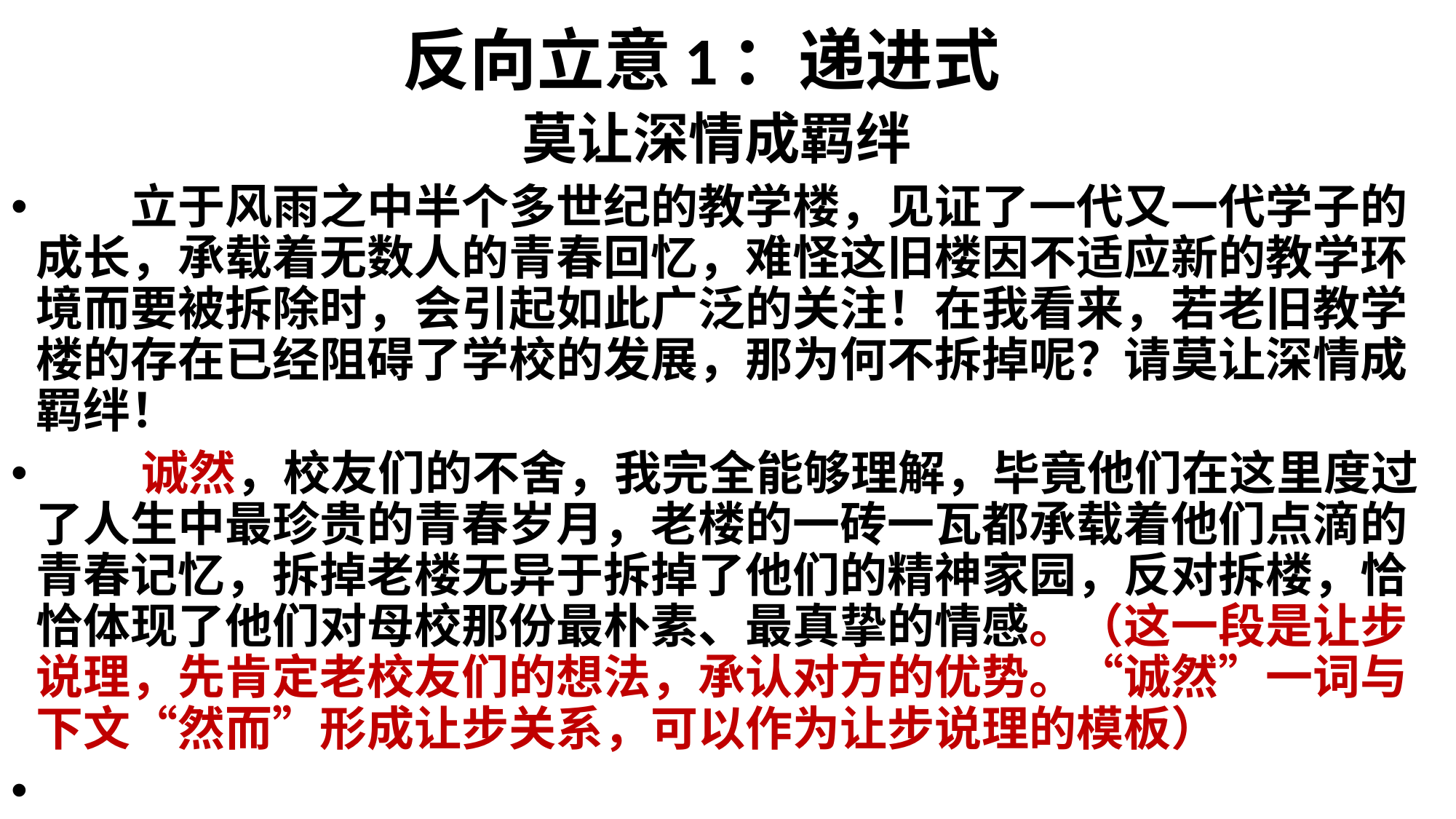

反向立意1：递进式
莫让深情成羁绊
        立于风雨之中半个多世纪的教学楼，见证了一代又一代学子的成长，承载着无数人的青春回忆，难怪这旧楼因不适应新的教学环境而要被拆除时，会引起如此广泛的关注！在我看来，若老旧教学楼的存在已经阻碍了学校的发展，那为何不拆掉呢？请莫让深情成羁绊！
         诚然，校友们的不舍，我完全能够理解，毕竟他们在这里度过了人生中最珍贵的青春岁月，老楼的一砖一瓦都承载着他们点滴的青春记忆，拆掉老楼无异于拆掉了他们的精神家园，反对拆楼，恰恰体现了他们对母校那份最朴素、最真挚的情感。（这一段是让步说理，先肯定老校友们的想法，承认对方的优势。“诚然”一词与下文“然而”形成让步关系，可以作为让步说理的模板）

#